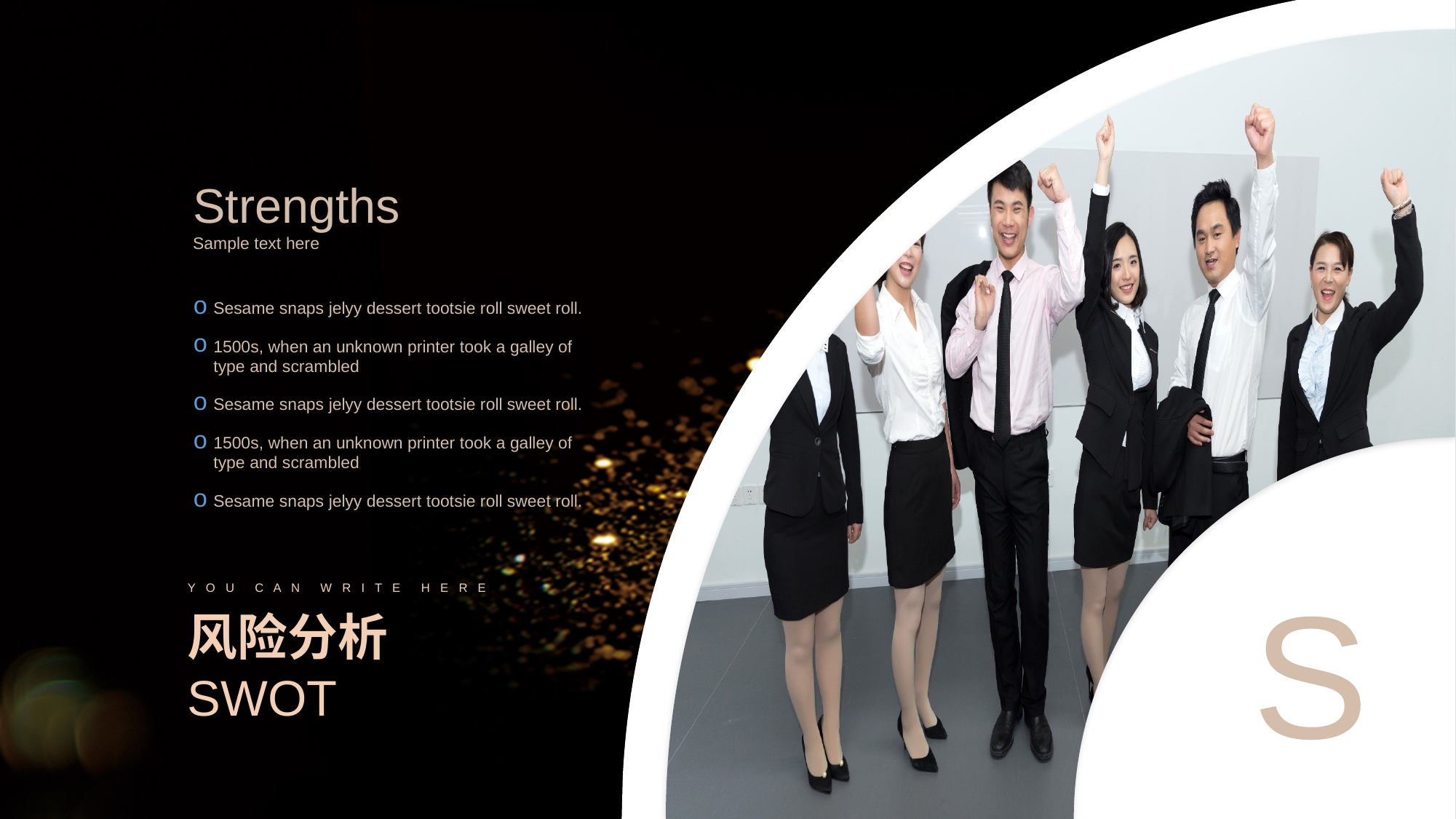

Strengths
Sample text here
Sesame snaps jelyy dessert tootsie roll sweet roll.
1500s, when an unknown printer took a galley of type and scrambled
Sesame snaps jelyy dessert tootsie roll sweet roll.
1500s, when an unknown printer took a galley of type and scrambled
Sesame snaps jelyy dessert tootsie roll sweet roll.
Y   O   U      C   A   N      W   R   I   T   E      H   E   R   E
S
风险分析
SWOT